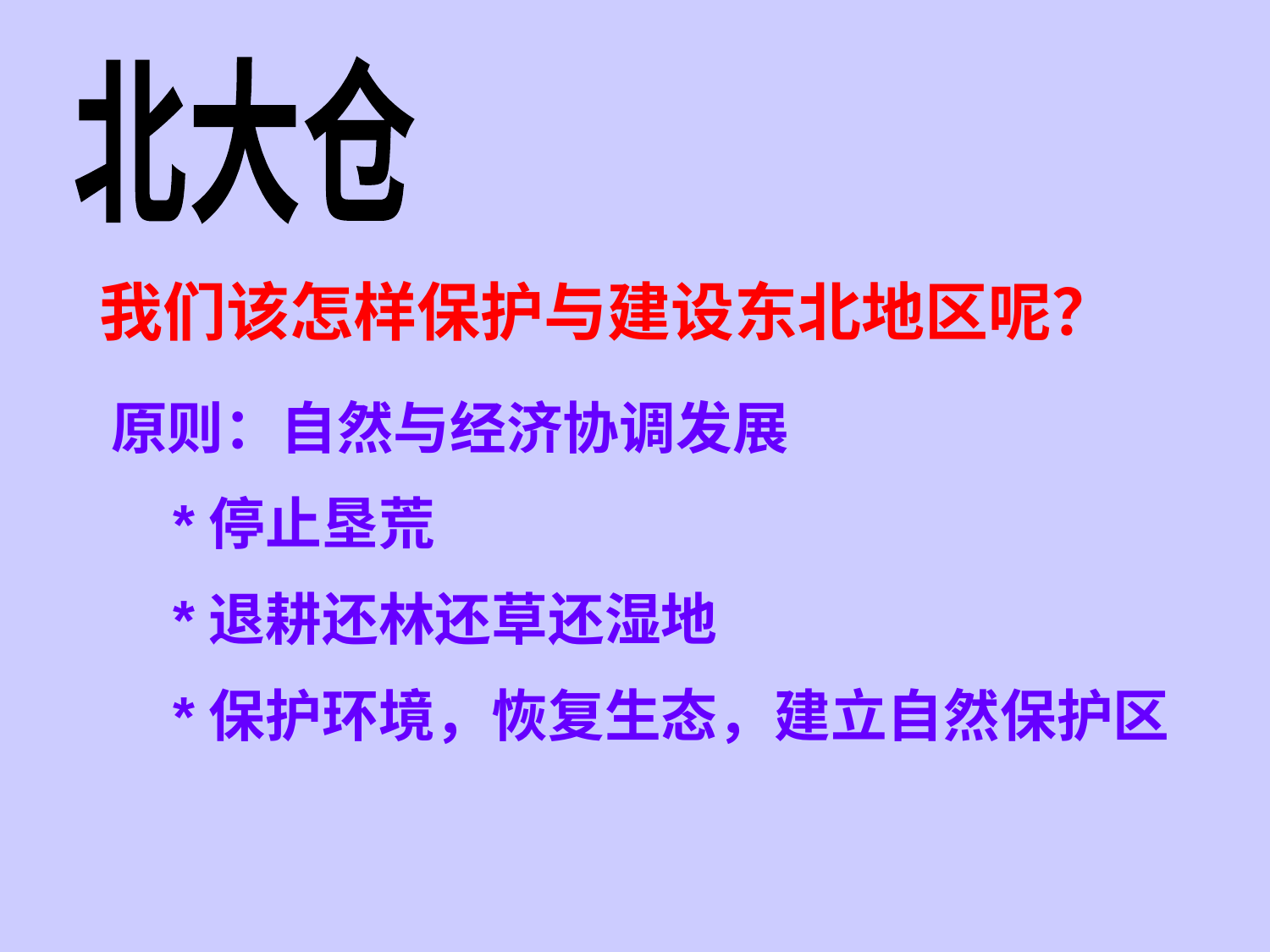

北大仓
我们该怎样保护与建设东北地区呢？
原则：自然与经济协调发展
    *停止垦荒
    *退耕还林还草还湿地
    *保护环境，恢复生态，建立自然保护区